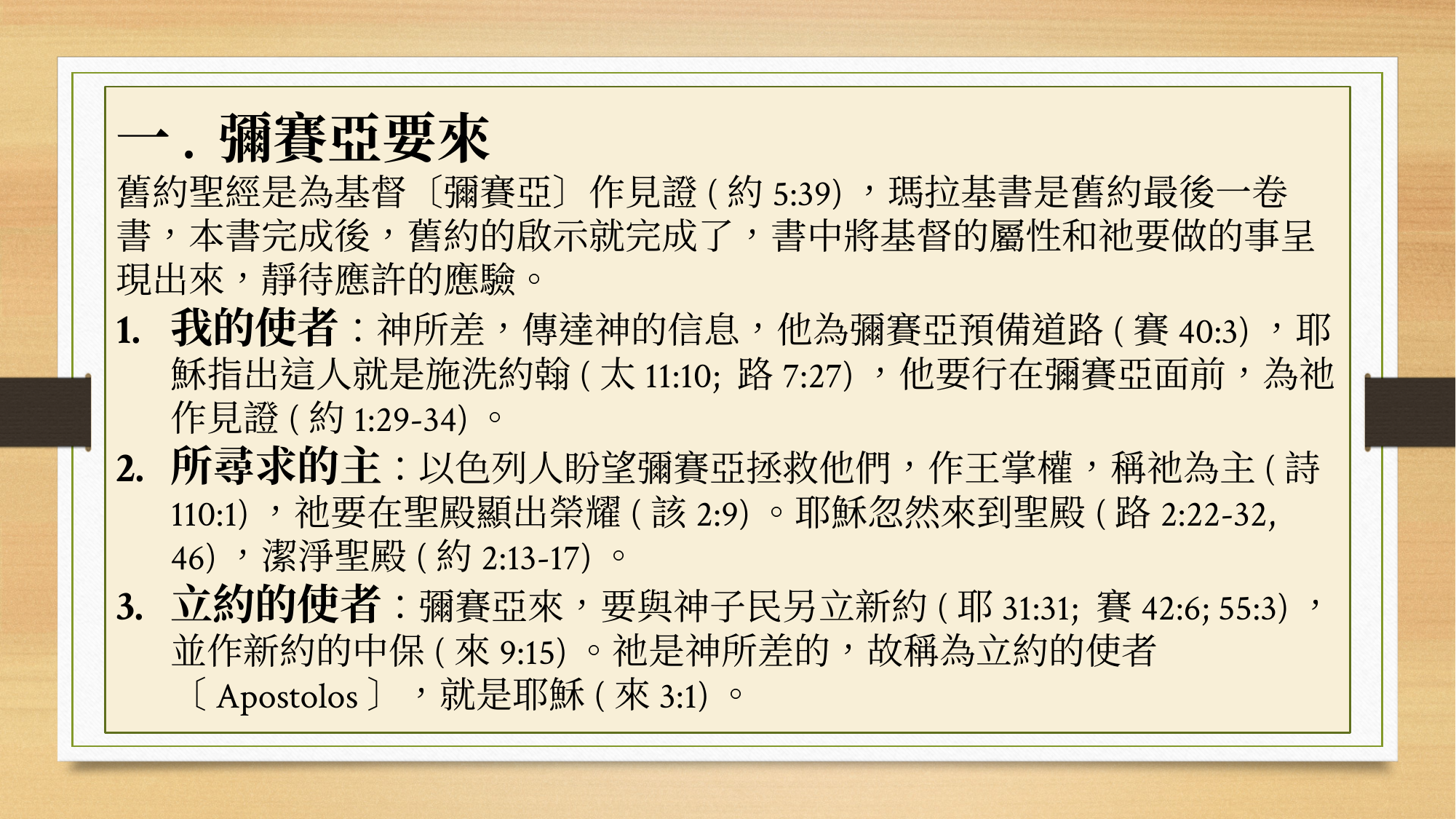

一. 彌賽亞要來
舊約聖經是為基督〔彌賽亞〕作見證(約5:39)，瑪拉基書是舊約最後一卷書，本書完成後，舊約的啟示就完成了，書中將基督的屬性和祂要做的事呈現出來，靜待應許的應驗。
我的使者：神所差，傳達神的信息，他為彌賽亞預備道路(賽40:3)，耶穌指出這人就是施洗約翰(太11:10; 路7:27)，他要行在彌賽亞面前，為祂作見證(約1:29-34)。
所尋求的主：以色列人盼望彌賽亞拯救他們，作王掌權，稱祂為主(詩110:1)，祂要在聖殿顯出榮耀(該2:9)。耶穌忽然來到聖殿(路2:22-32, 46)，潔淨聖殿(約2:13-17)。
立約的使者：彌賽亞來，要與神子民另立新約(耶31:31; 賽42:6; 55:3)，並作新約的中保(來9:15)。祂是神所差的，故稱為立約的使者〔Apostolos〕，就是耶穌(來3:1)。